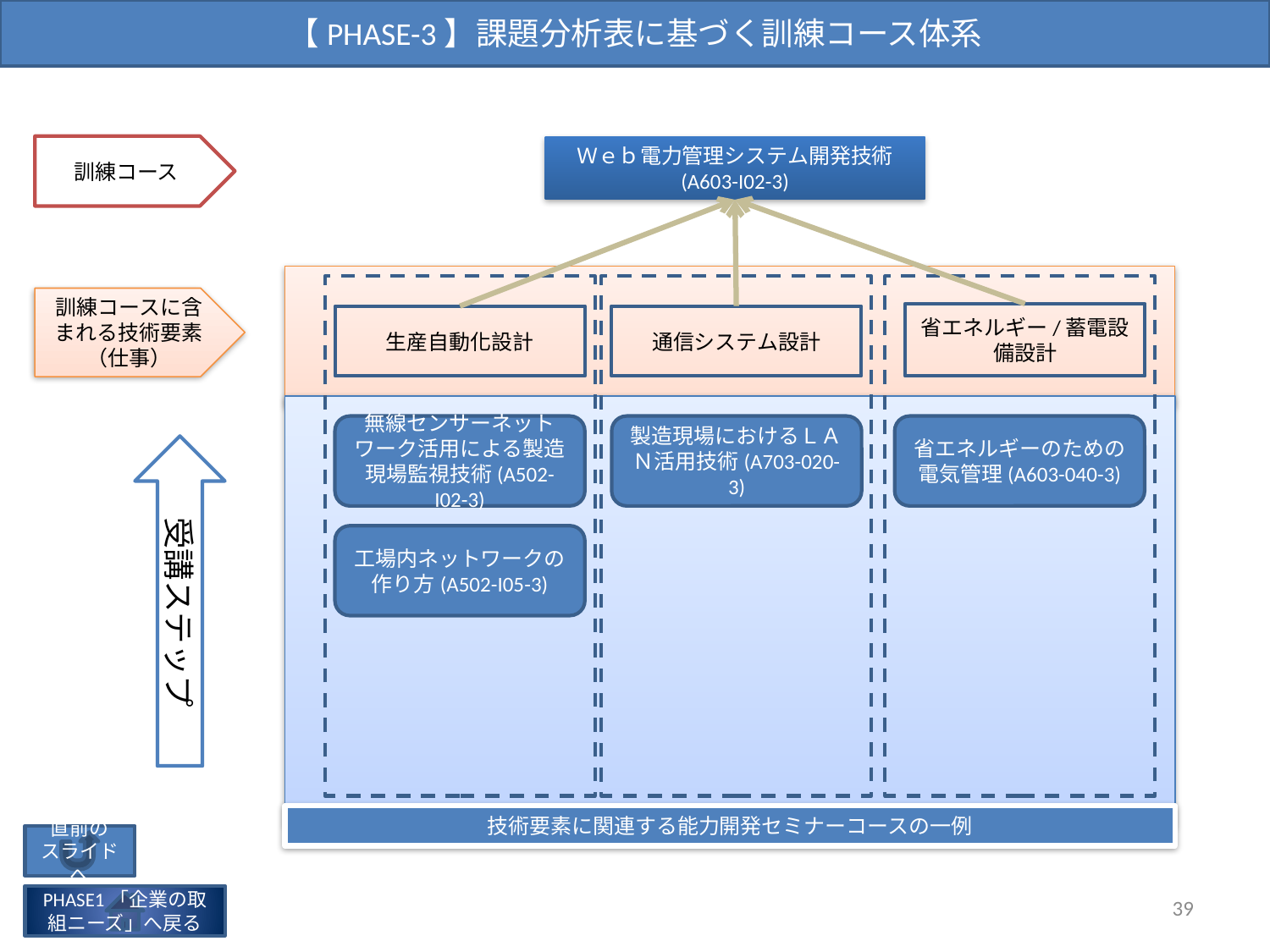

【PHASE-3】課題分析表に基づく訓練コース体系
訓練コース
Ｗｅｂ電力管理システム開発技術
(A603-I02-3)

訓練コースに含まれる技術要素
（仕事）
省エネルギー/蓄電設備設計
生産自動化設計
通信システム設計

無線センサーネットワーク活用による製造現場監視技術(A502-I02-3)
製造現場におけるＬＡＮ活用技術(A703-020-3)
省エネルギーのための電気管理(A603-040-3)
受講ステップ
工場内ネットワークの作り方(A502-I05-3)
技術要素に関連する能力開発セミナーコースの一例
直前の
スライドへ
39
PHASE1「企業の取組ニーズ」へ戻る